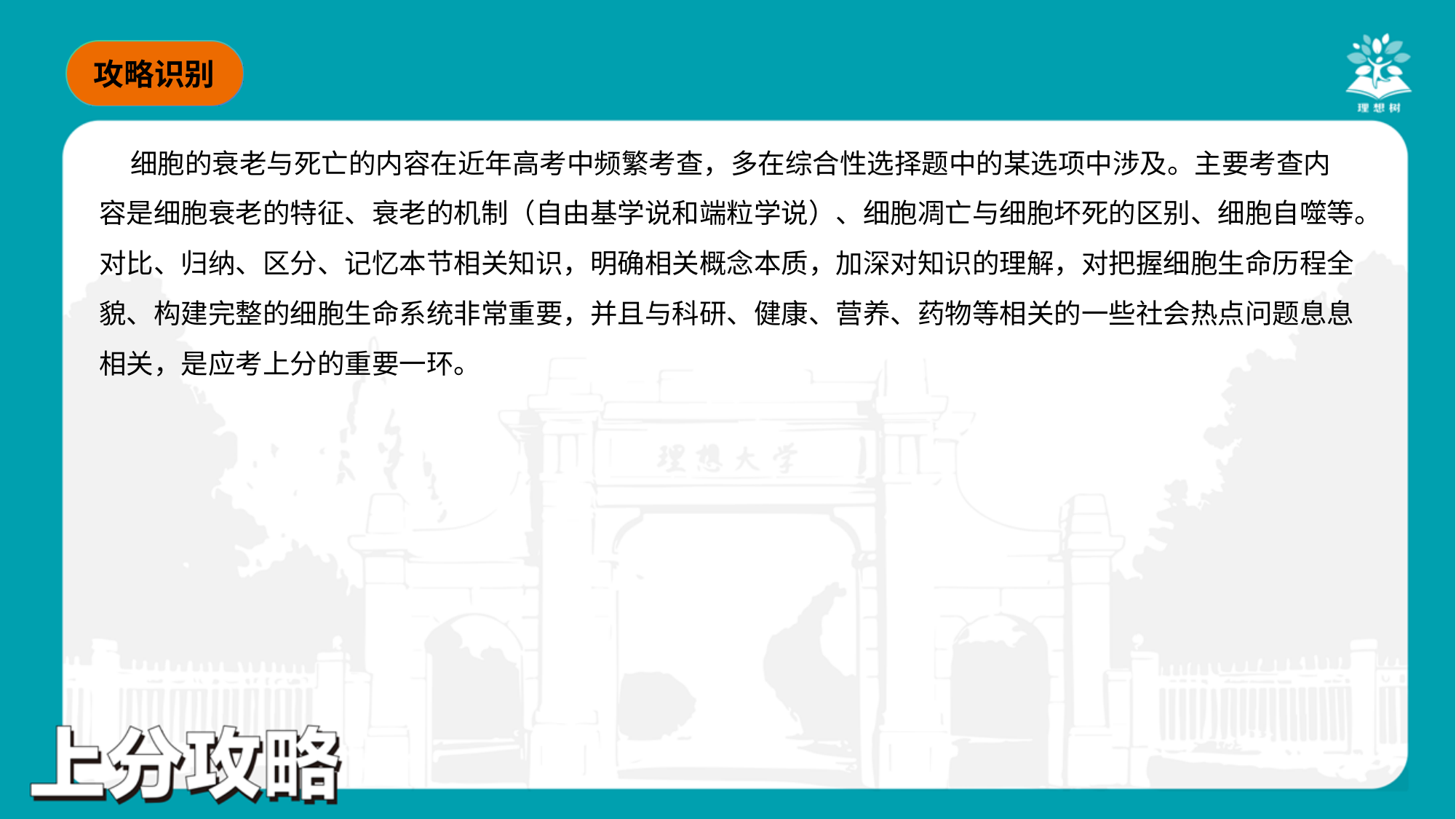

细胞的衰老与死亡的内容在近年高考中频繁考查，多在综合性选择题中的某选项中涉及。主要考查内
容是细胞衰老的特征、衰老的机制（自由基学说和端粒学说）、细胞凋亡与细胞坏死的区别、细胞自噬等。
对比、归纳、区分、记忆本节相关知识，明确相关概念本质，加深对知识的理解，对把握细胞生命历程全
貌、构建完整的细胞生命系统非常重要，并且与科研、健康、营养、药物等相关的一些社会热点问题息息
相关，是应考上分的重要一环。